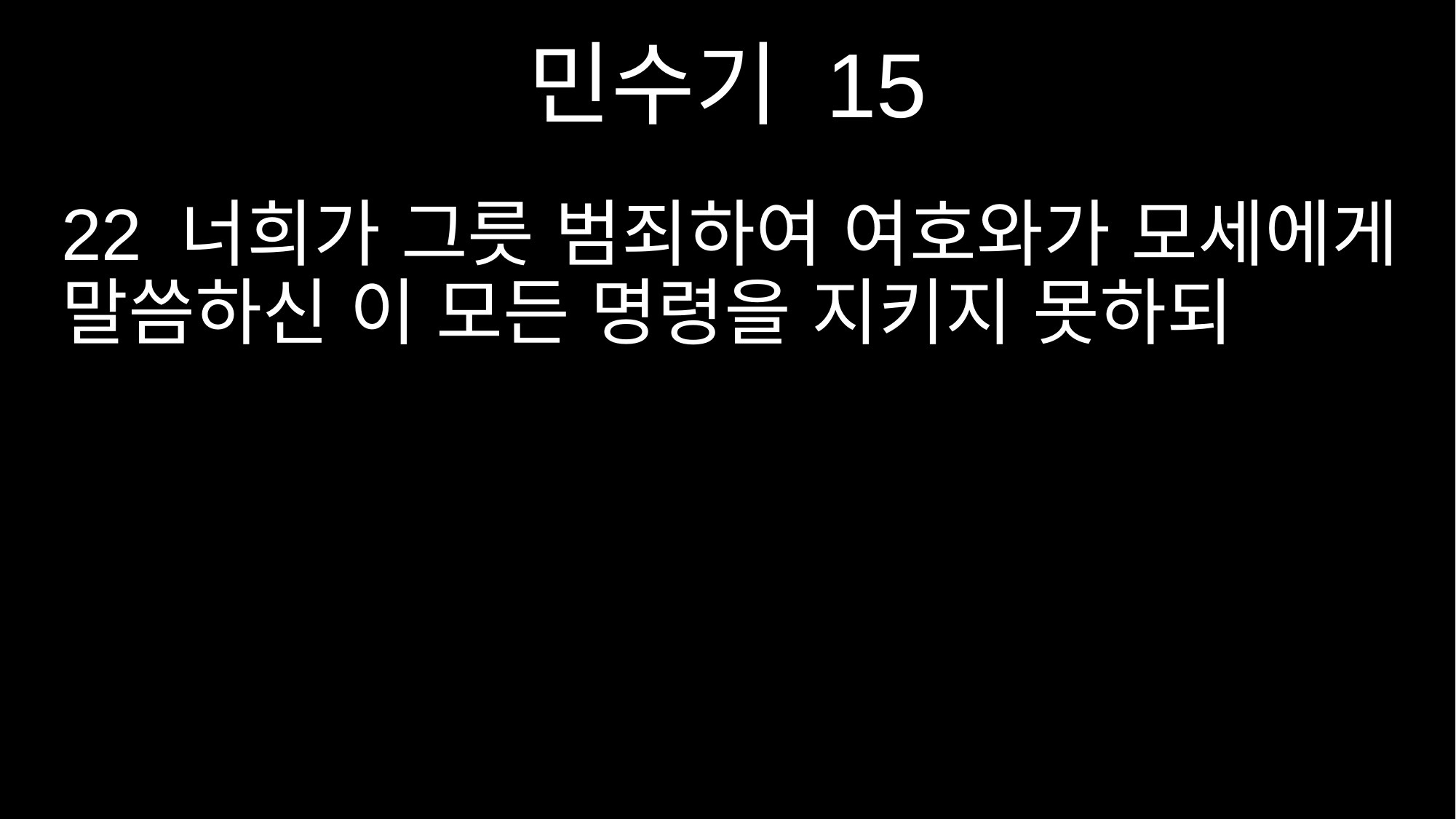

민수기 15
22 너희가 그릇 범죄하여 여호와가 모세에게 말씀하신 이 모든 명령을 지키지 못하되